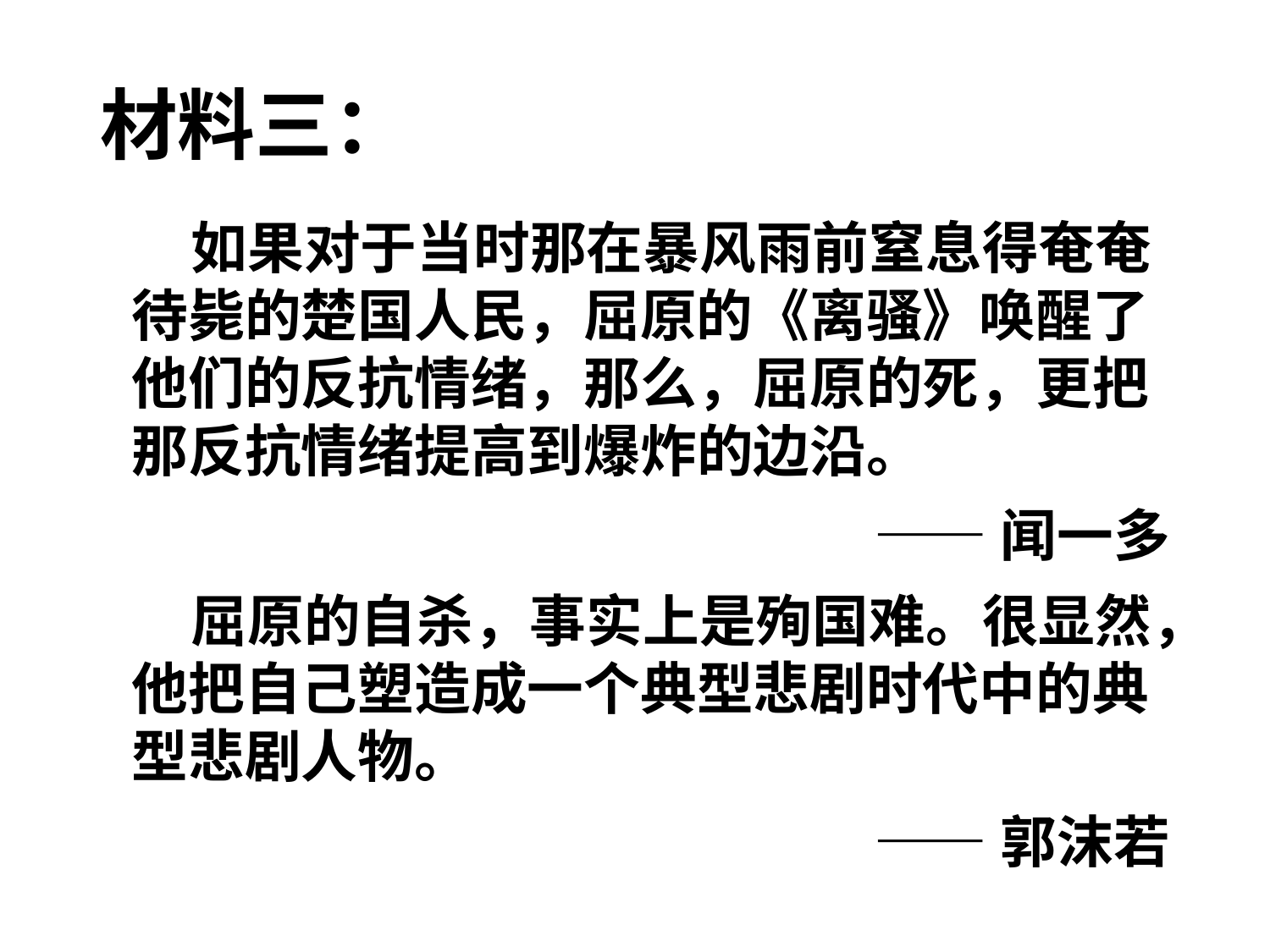

# 材料三：
      如果对于当时那在暴风雨前窒息得奄奄待毙的楚国人民，屈原的《离骚》唤醒了他们的反抗情绪，那么，屈原的死，更把那反抗情绪提高到爆炸的边沿。
——闻一多
      屈原的自杀，事实上是殉国难。很显然，他把自己塑造成一个典型悲剧时代中的典型悲剧人物。
——郭沫若